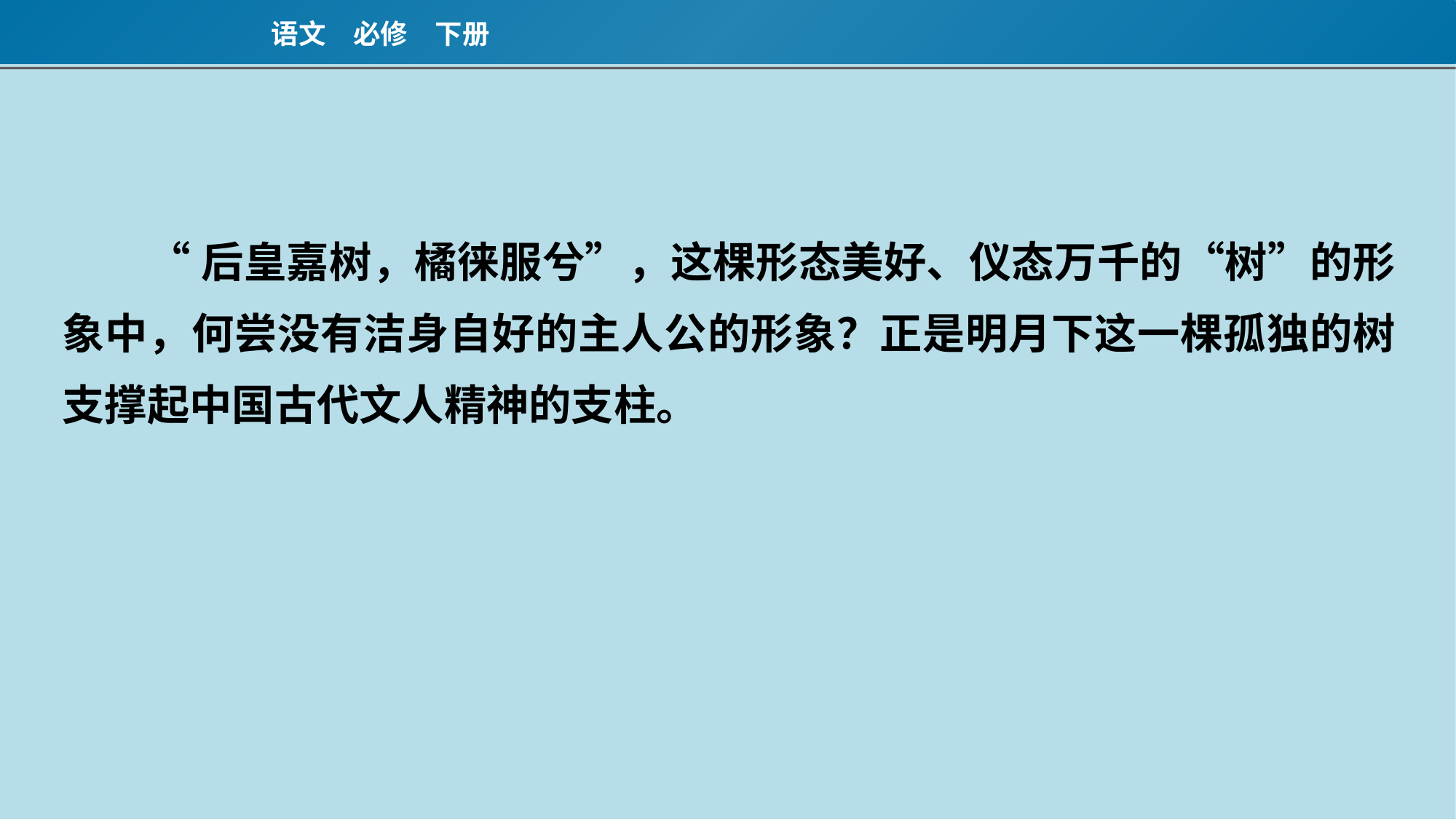

“后皇嘉树，橘徕服兮”，这棵形态美好、仪态万千的“树”的形象中，何尝没有洁身自好的主人公的形象？正是明月下这一棵孤独的树支撑起中国古代文人精神的支柱。